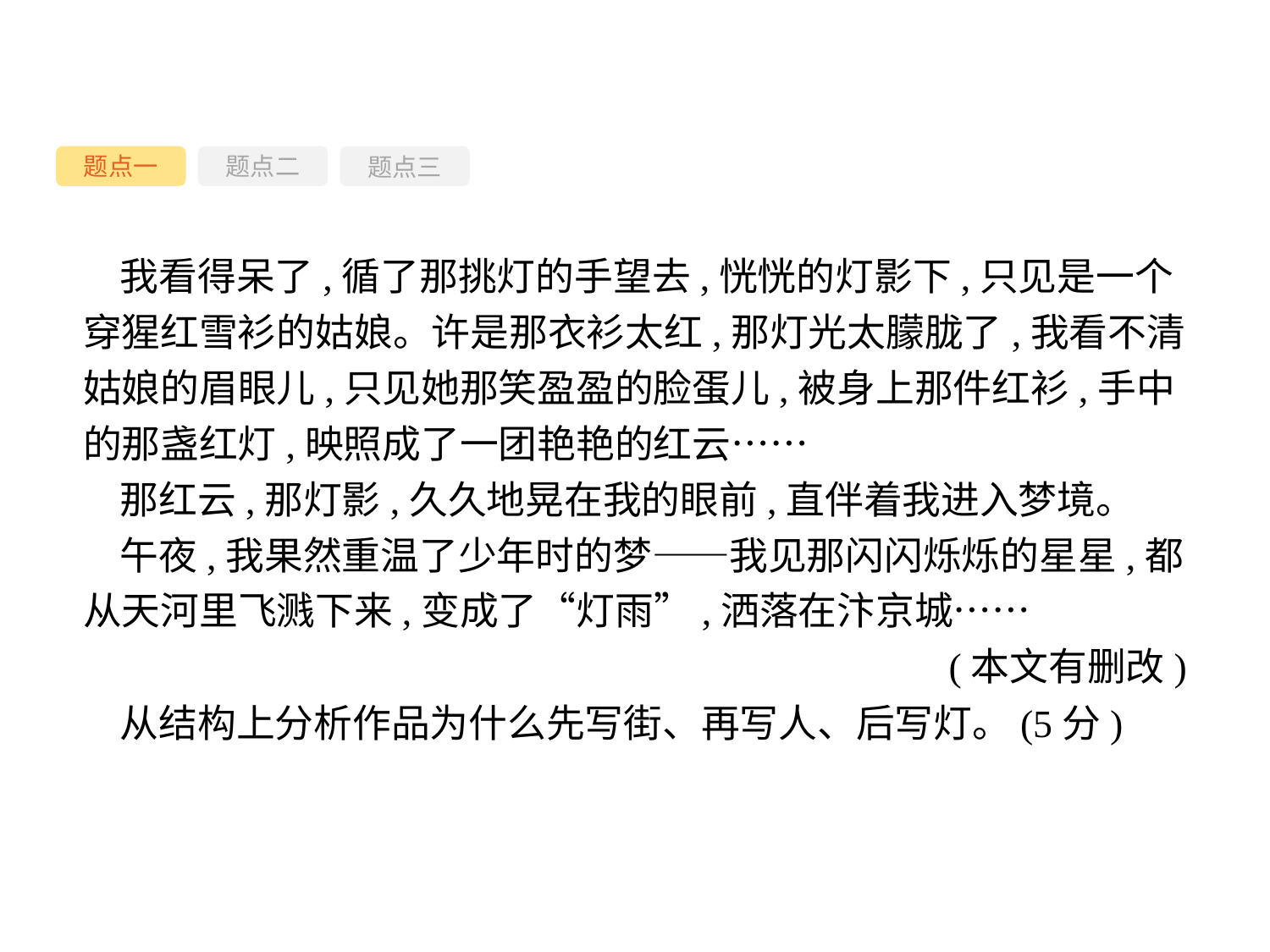

题点一
题点三
题点二
我看得呆了,循了那挑灯的手望去,恍恍的灯影下,只见是一个穿猩红雪衫的姑娘。许是那衣衫太红,那灯光太朦胧了,我看不清姑娘的眉眼儿,只见她那笑盈盈的脸蛋儿,被身上那件红衫,手中的那盏红灯,映照成了一团艳艳的红云……
那红云,那灯影,久久地晃在我的眼前,直伴着我进入梦境。
午夜,我果然重温了少年时的梦——我见那闪闪烁烁的星星,都从天河里飞溅下来,变成了“灯雨”,洒落在汴京城……
(本文有删改)
从结构上分析作品为什么先写街、再写人、后写灯。(5分)
-36-